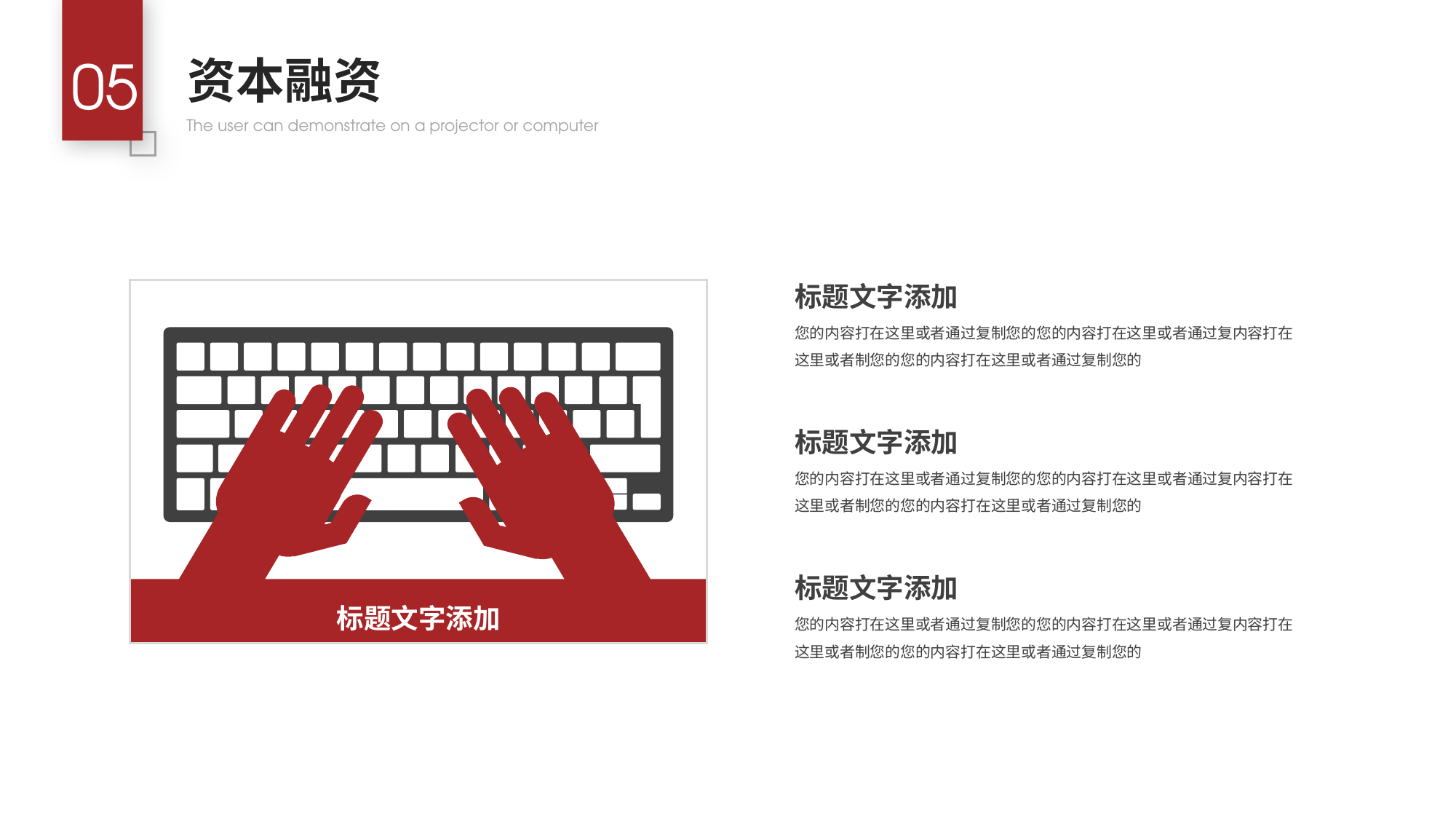

05
资本融资
The user can demonstrate on a projector or computer
标题文字添加
您的内容打在这里或者通过复制您的您的内容打在这里或者通过复内容打在这里或者制您的您的内容打在这里或者通过复制您的

标题文字添加
您的内容打在这里或者通过复制您的您的内容打在这里或者通过复内容打在这里或者制您的您的内容打在这里或者通过复制您的
标题文字添加
您的内容打在这里或者通过复制您的您的内容打在这里或者通过复内容打在这里或者制您的您的内容打在这里或者通过复制您的
标题文字添加